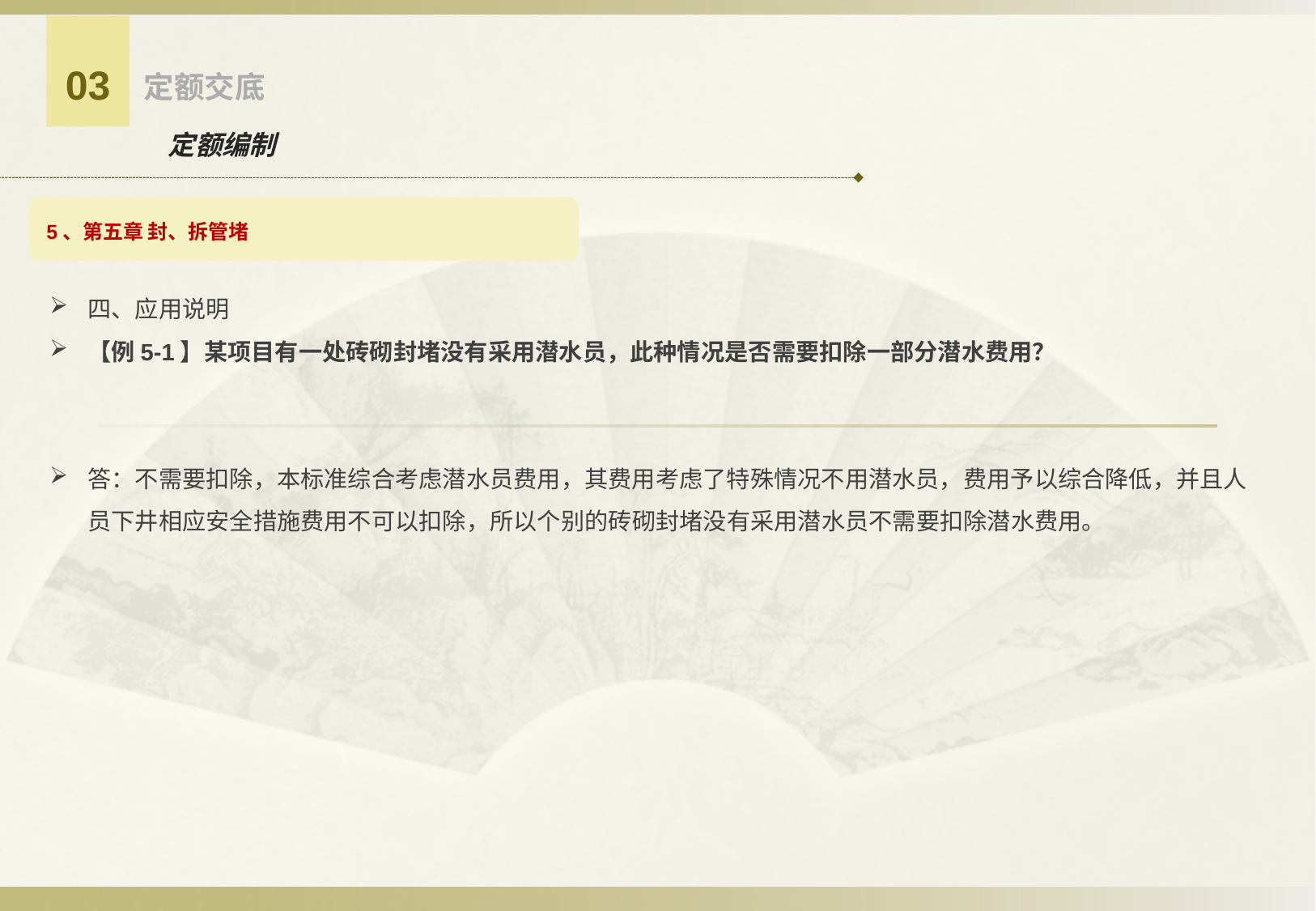

03
定额交底
定额编制

5、第五章 封、拆管堵
四、应用说明
【例5-1】某项目有一处砖砌封堵没有采用潜水员，此种情况是否需要扣除一部分潜水费用？

答：不需要扣除，本标准综合考虑潜水员费用，其费用考虑了特殊情况不用潜水员，费用予以综合降低，并且人员下井相应安全措施费用不可以扣除，所以个别的砖砌封堵没有采用潜水员不需要扣除潜水费用。